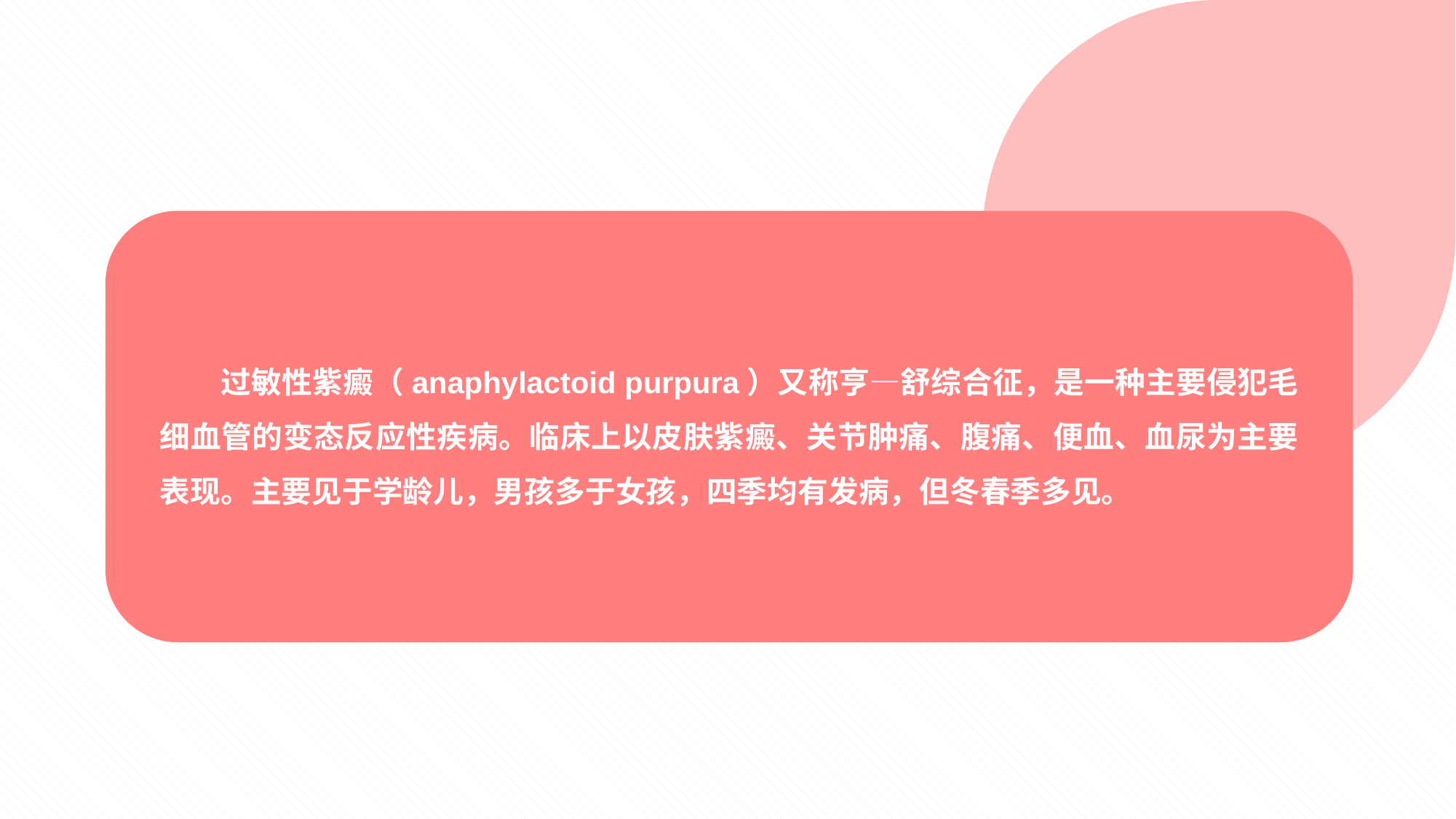

过敏性紫癜（anaphylactoid purpura）又称亨—舒综合征，是一种主要侵犯毛细血管的变态反应性疾病。临床上以皮肤紫癜、关节肿痛、腹痛、便血、血尿为主要表现。主要见于学龄儿，男孩多于女孩，四季均有发病，但冬春季多见。